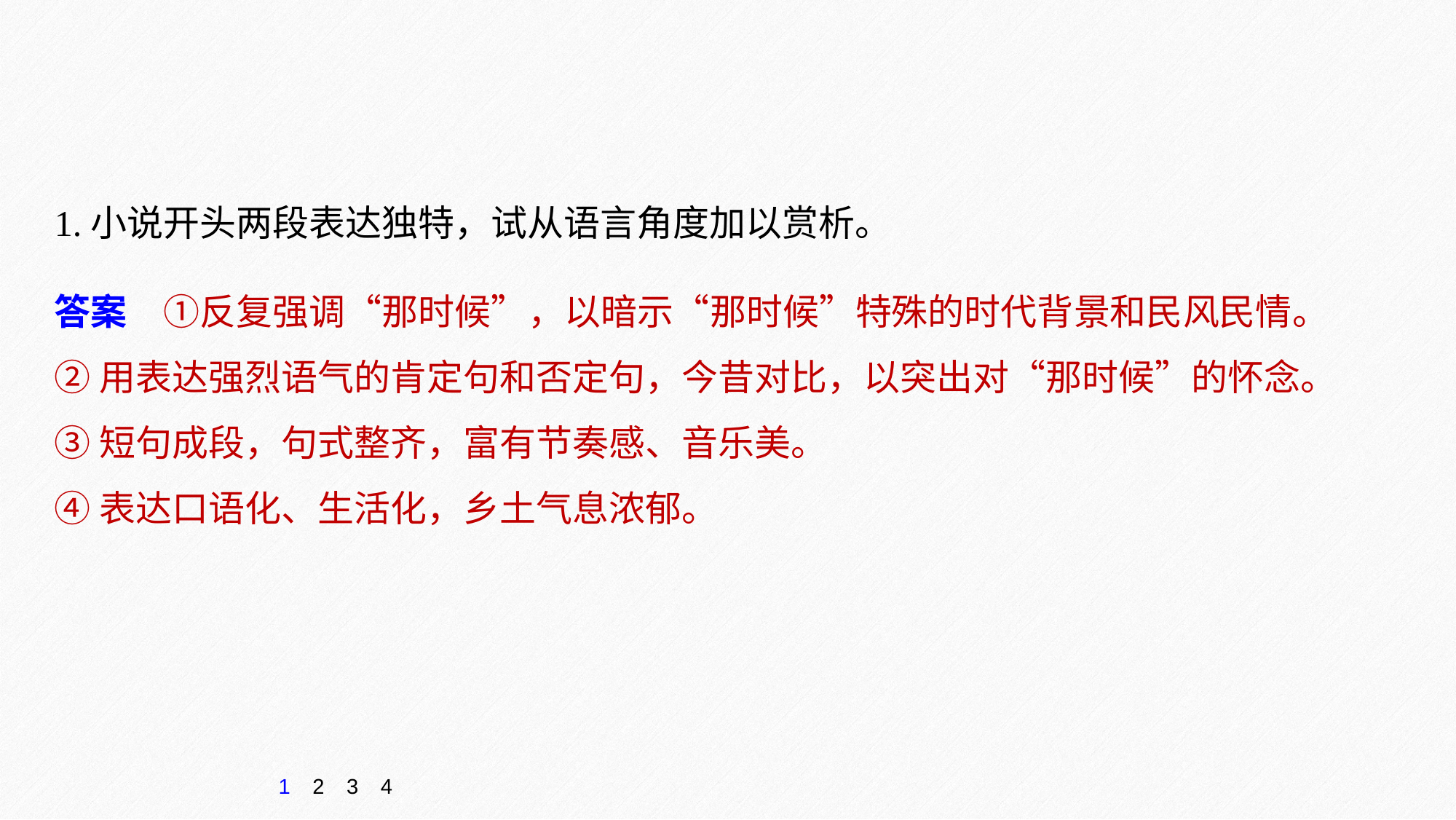

1.小说开头两段表达独特，试从语言角度加以赏析。
答案　①反复强调“那时候”，以暗示“那时候”特殊的时代背景和民风民情。
②用表达强烈语气的肯定句和否定句，今昔对比，以突出对“那时候”的怀念。
③短句成段，句式整齐，富有节奏感、音乐美。
④表达口语化、生活化，乡土气息浓郁。
1
2
3
4